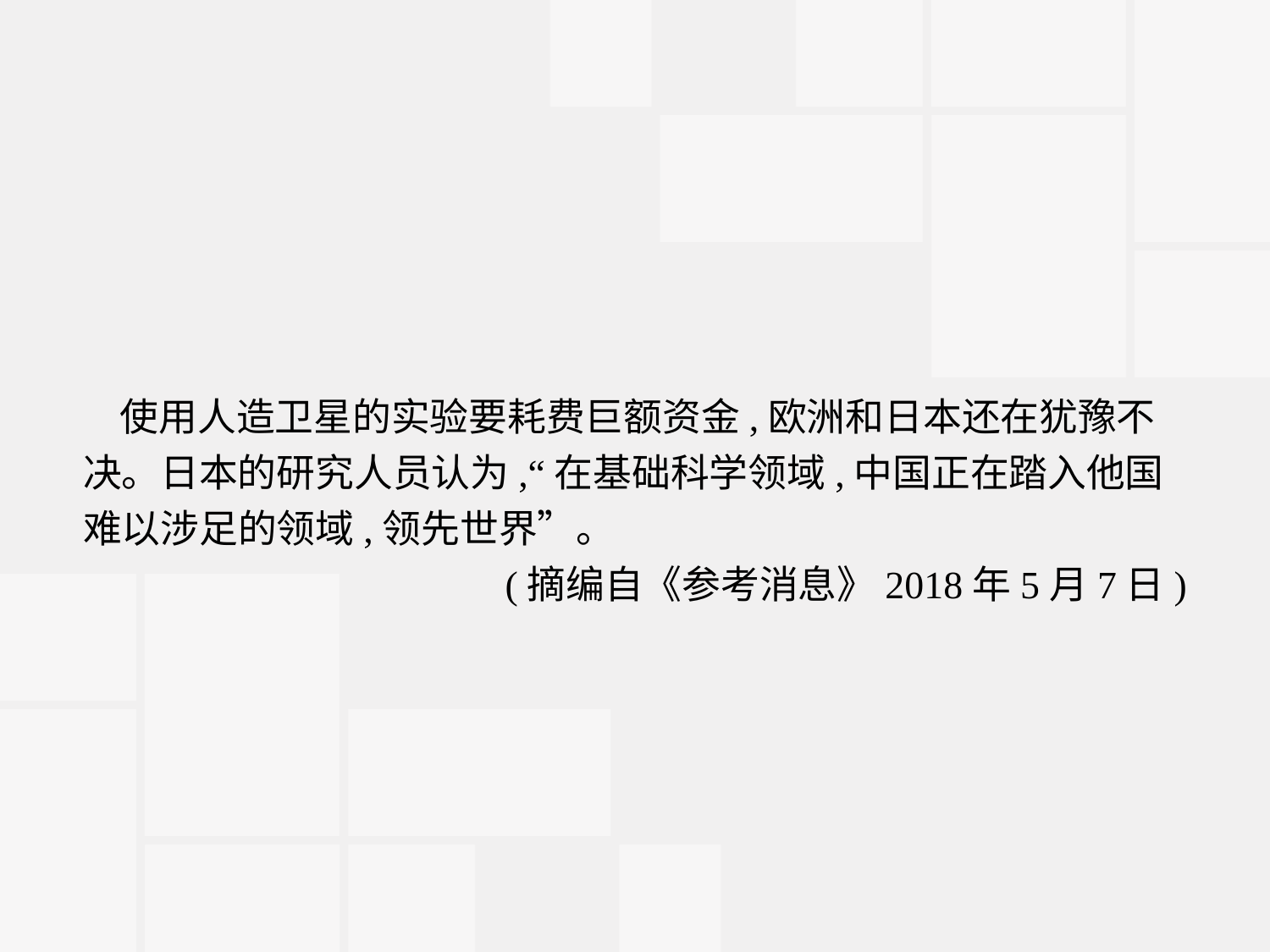

使用人造卫星的实验要耗费巨额资金,欧洲和日本还在犹豫不决。日本的研究人员认为,“在基础科学领域,中国正在踏入他国难以涉足的领域,领先世界”。
(摘编自《参考消息》2018年5月7日)